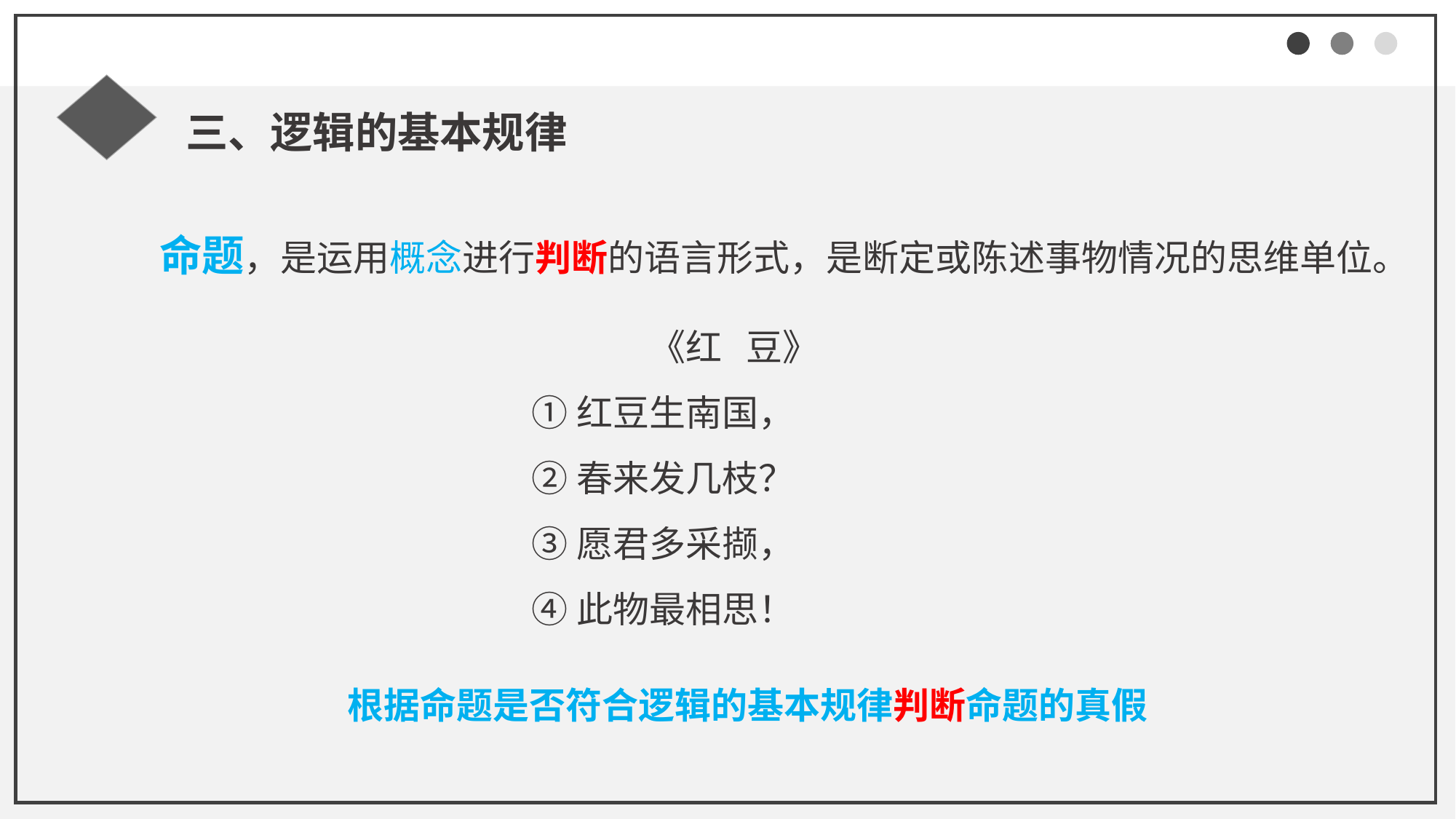

三、逻辑的基本规律
      命题，是运用概念进行判断的语言形式，是断定或陈述事物情况的思维单位。

 《红   豆》
①红豆生南国，
②春来发几枝？
③愿君多采撷，
④此物最相思！
根据命题是否符合逻辑的基本规律判断命题的真假